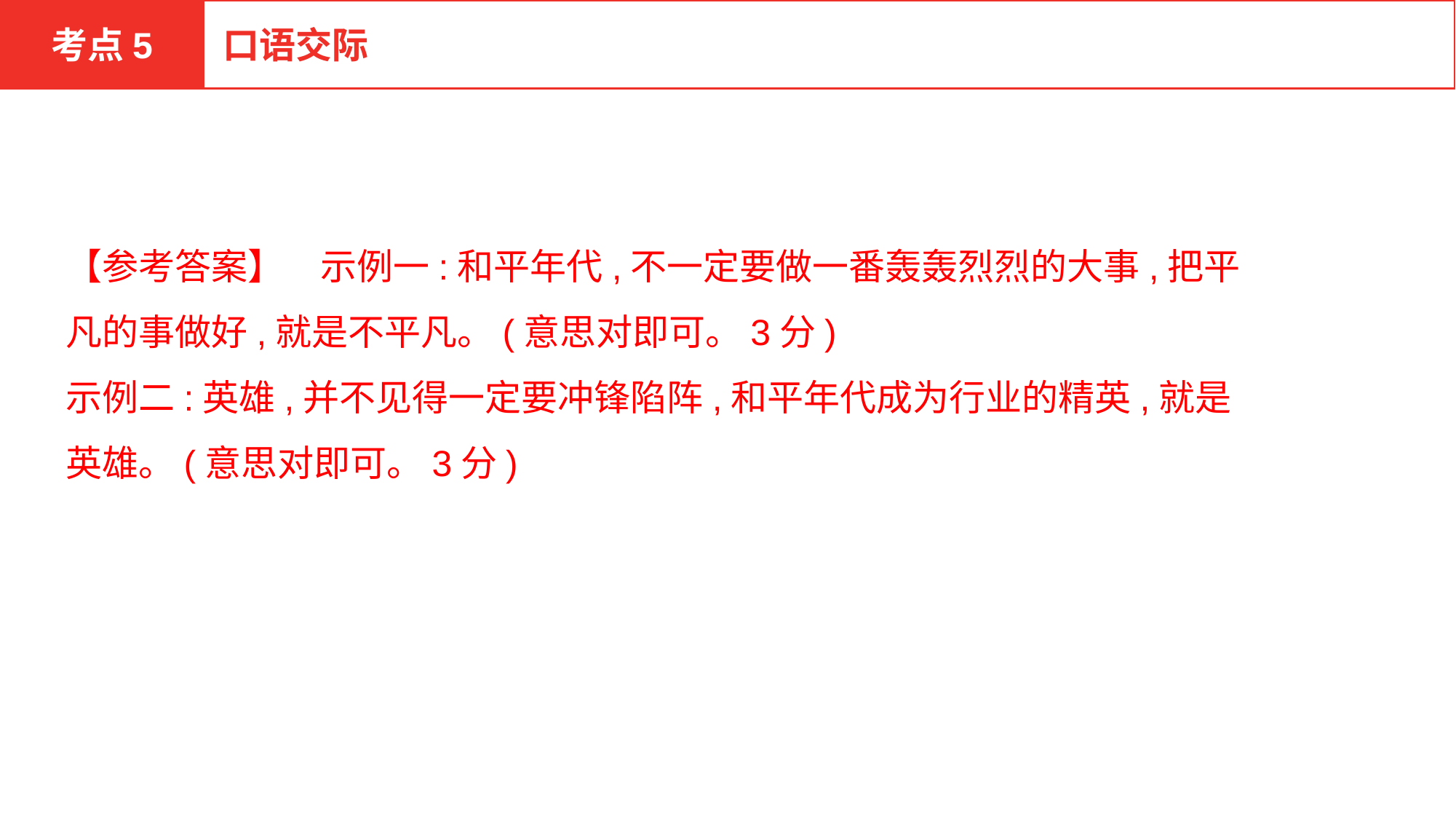

考点5
口语交际
【参考答案】　示例一:和平年代,不一定要做一番轰轰烈烈的大事,把平凡的事做好,就是不平凡。(意思对即可。3分)
示例二:英雄,并不见得一定要冲锋陷阵,和平年代成为行业的精英,就是英雄。(意思对即可。3分)